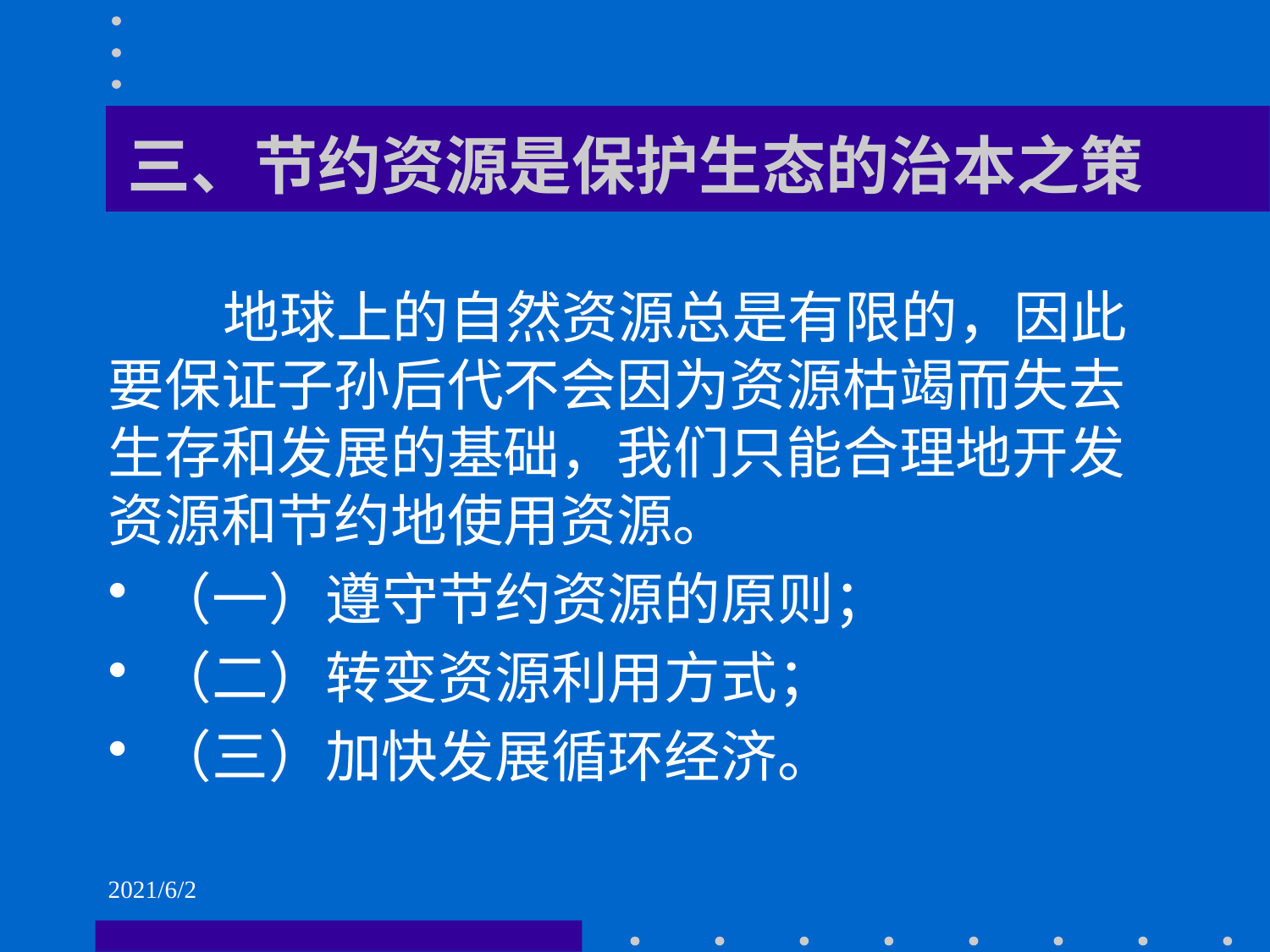

# 三、节约资源是保护生态的治本之策
        地球上的自然资源总是有限的，因此要保证子孙后代不会因为资源枯竭而失去生存和发展的基础，我们只能合理地开发资源和节约地使用资源。
（一）遵守节约资源的原则；
（二）转变资源利用方式；
（三）加快发展循环经济。

2021/6/2